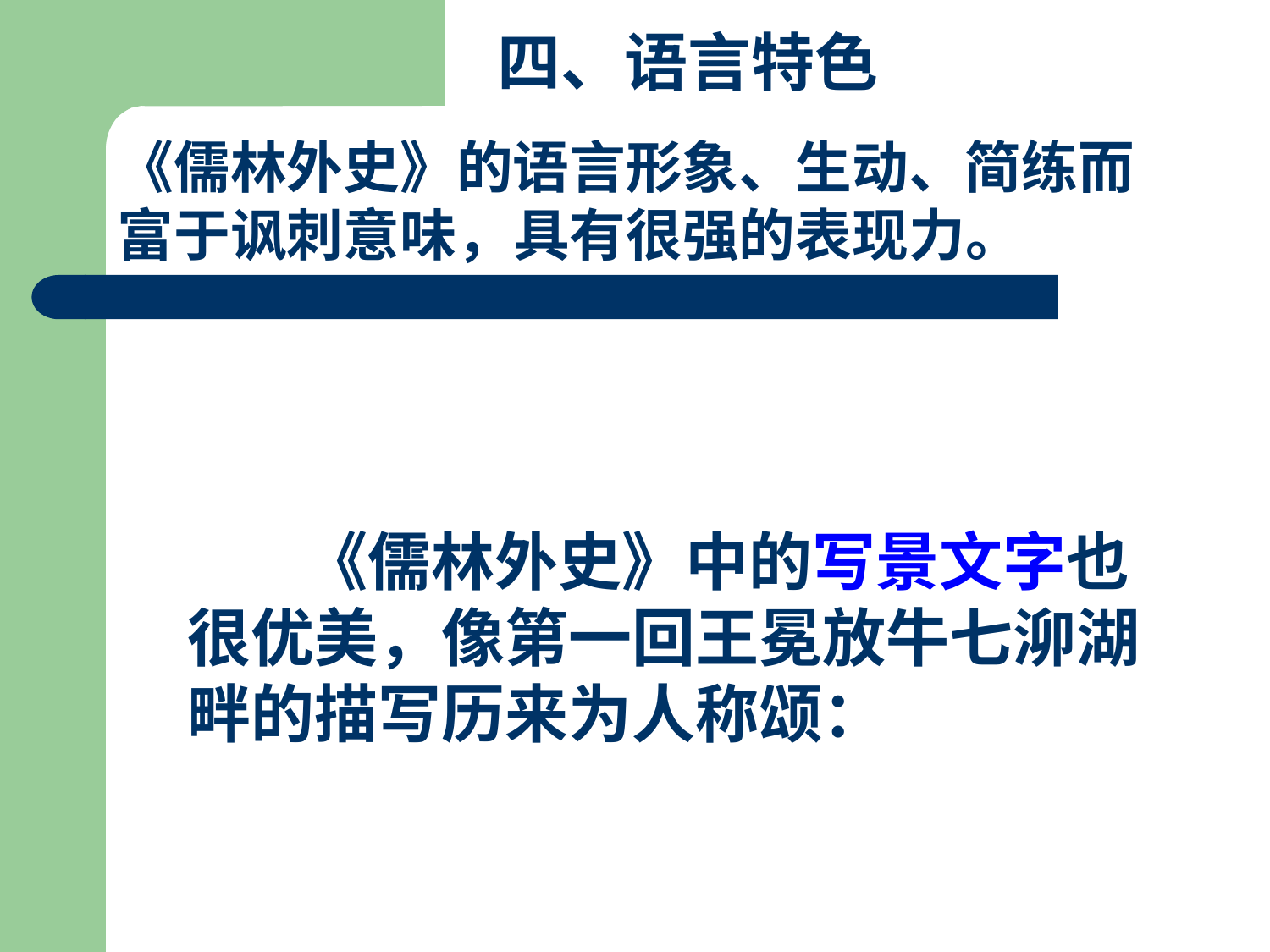

四、语言特色
《儒林外史》的语言形象、生动、简练而富于讽刺意味，具有很强的表现力。
        《儒林外史》中的写景文字也很优美，像第一回王冕放牛七泖湖畔的描写历来为人称颂：